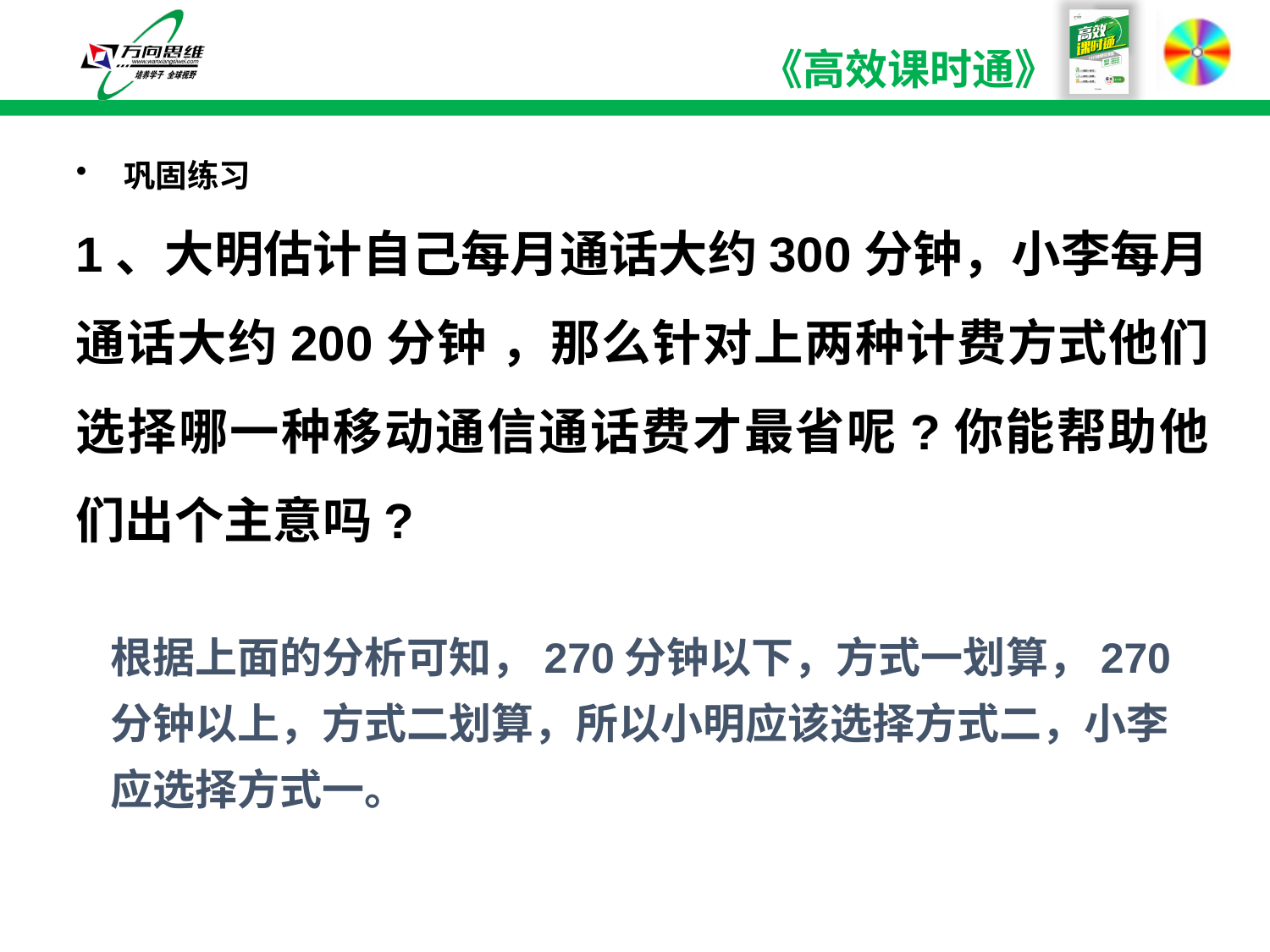

巩固练习
1、大明估计自己每月通话大约300分钟，小李每月通话大约200分钟 ，那么针对上两种计费方式他们选择哪一种移动通信通话费才最省呢?你能帮助他们出个主意吗?
根据上面的分析可知，270分钟以下，方式一划算，270分钟以上，方式二划算，所以小明应该选择方式二，小李应选择方式一。